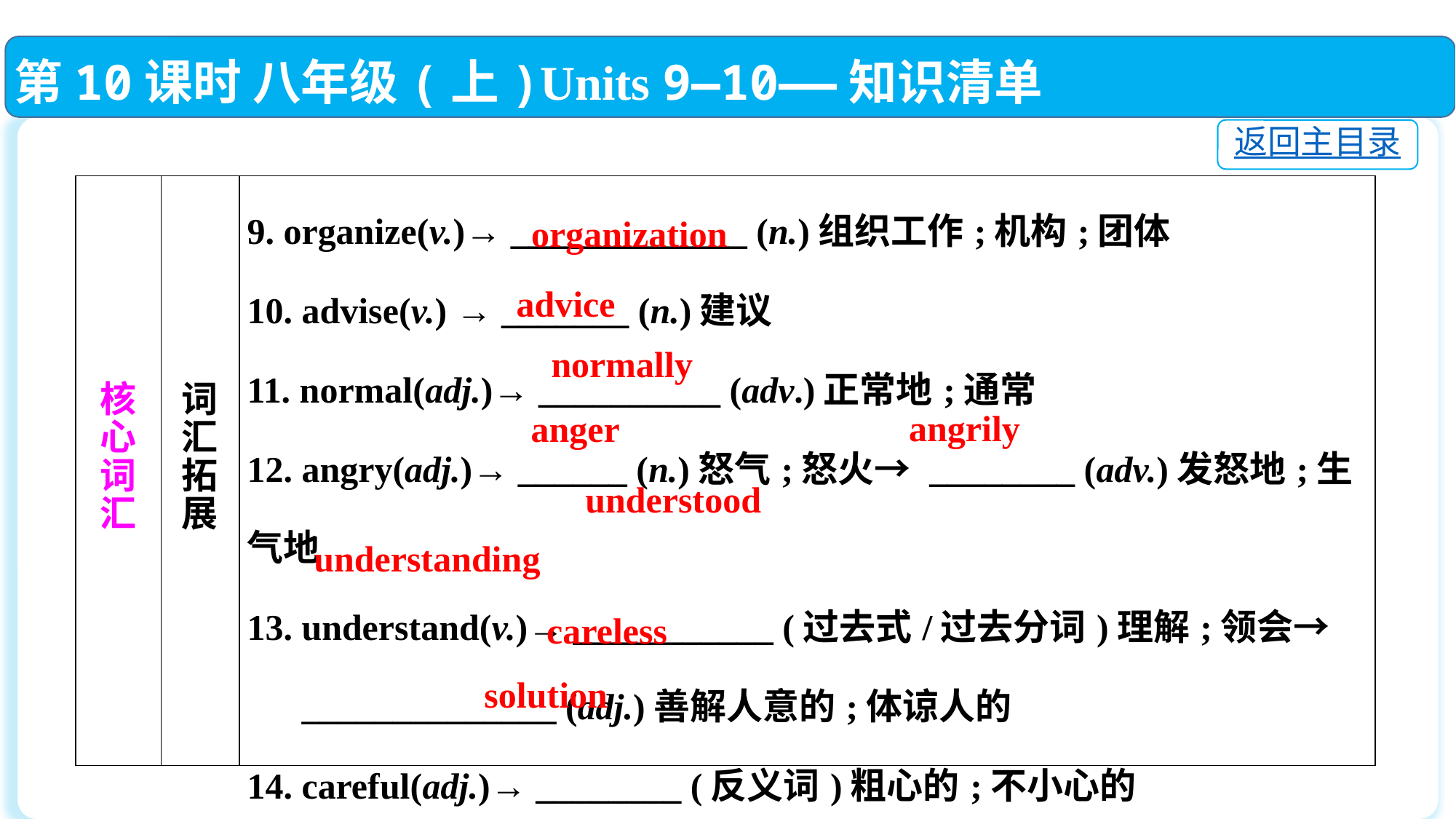

第10课时 八年级(上)Units 9—10——知识清单

返回主目录
| 核 心 词 汇 | 词 汇 拓 展 | 9. organize(v.)→ \_\_\_\_\_\_\_\_\_\_\_\_\_ (n.)组织工作;机构;团体 10. advise(v.) → \_\_\_\_\_\_\_ (n.)建议 11. normal(adj.)→ \_\_\_\_\_\_\_\_\_\_ (adv.)正常地;通常 12. angry(adj.)→ \_\_\_\_\_\_ (n.)怒气;怒火→ \_\_\_\_\_\_\_\_ (adv.)发怒地;生气地 13. understand(v.)→ \_\_\_\_\_\_\_\_\_\_\_ (过去式/过去分词)理解;领会→ \_\_\_\_\_\_\_\_\_\_\_\_\_\_ (adj.)善解人意的;体谅人的 14. careful(adj.)→ \_\_\_\_\_\_\_\_ (反义词)粗心的;不小心的 15. solve(v.)→ \_\_\_\_\_\_\_\_ (n.)解决;解答;答案;解决办法 |
| --- | --- | --- |
organization
 advice
normally
angrily
anger
understood
understanding
careless
solution